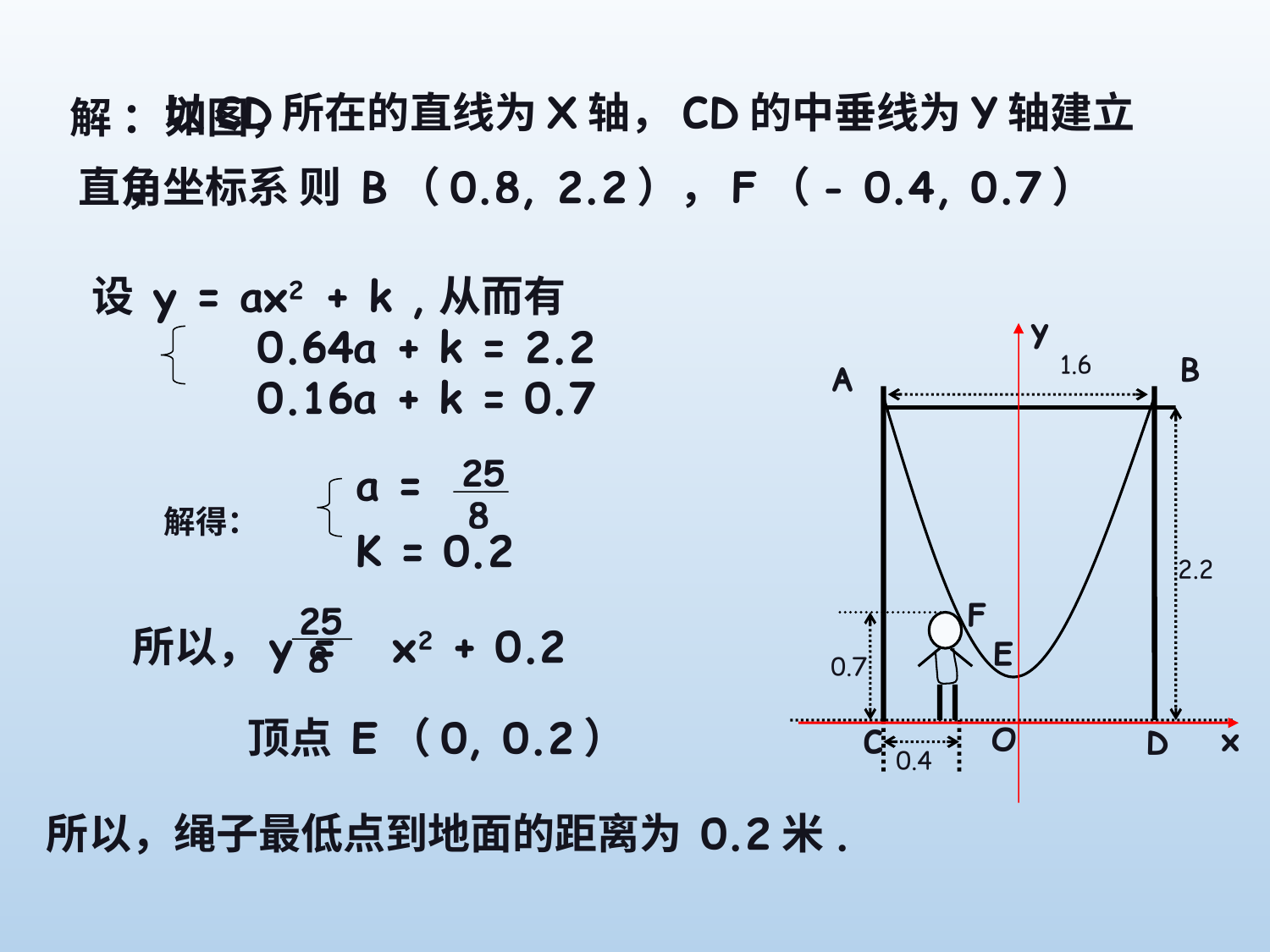

以CD所在的直线为X轴，CD的中垂线为Y轴建立
        ，
解 ：如图，
     直角坐标系 则 B（0.8, 2.2），F（- 0.4, 0.7）
设 y = ax2  + k ,从而有
         0.64a + k = 2.2
         0.16a + k = 0.7
y

O
x

1.6
B
A

2.2
F

E
0.7
C
D

0.4

a =
K = 0.2
25
8

解得：
所以，y =   x2 + 0.2
           顶点 E（0, 0.2）
25
8

所以，绳子最低点到地面的距离为 0.2米.